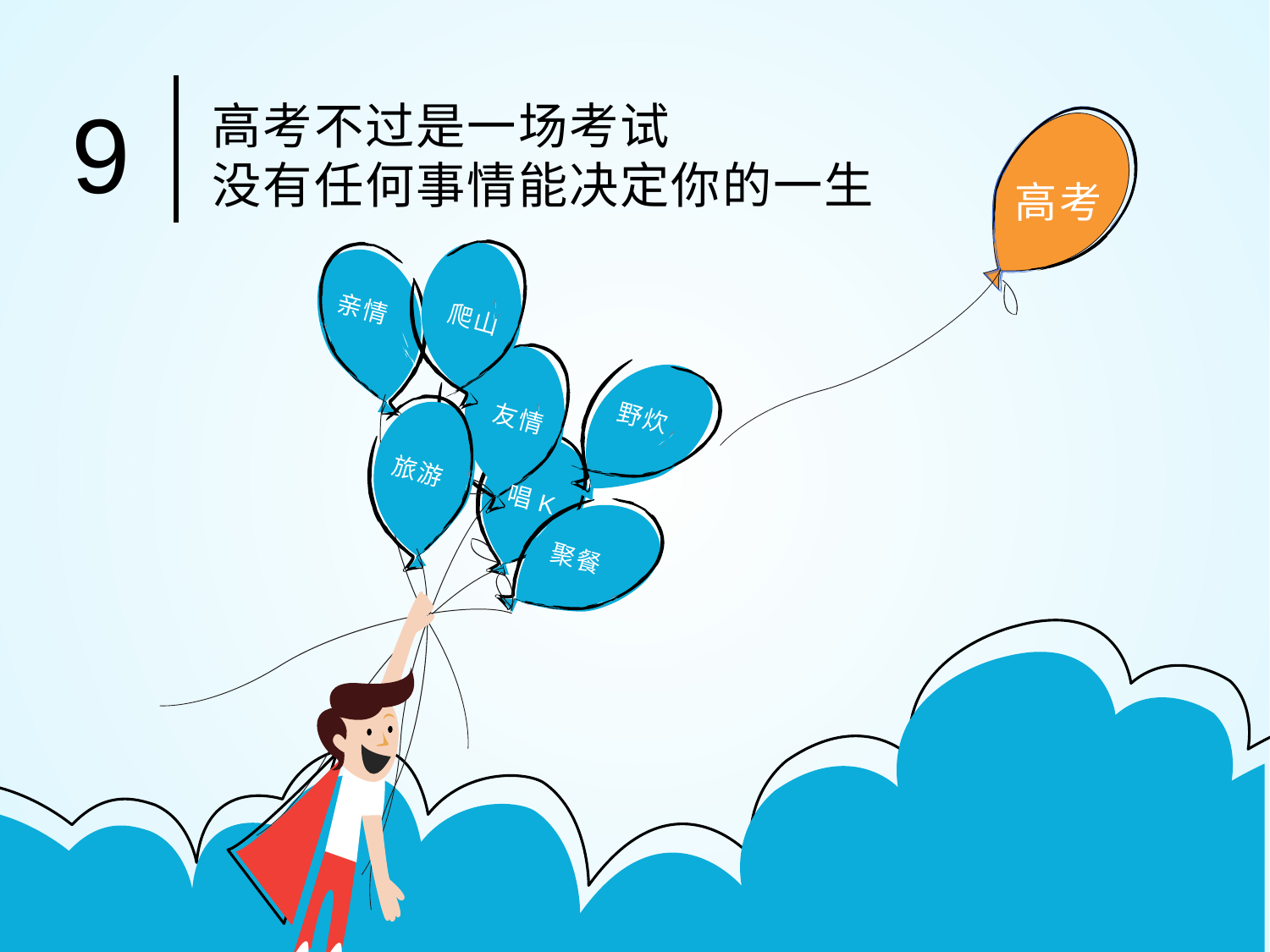

9
高考不过是一场考试
没有任何事情能决定你的一生

高考

亲情
爬山

野炊
友情

旅游

唱K

聚餐